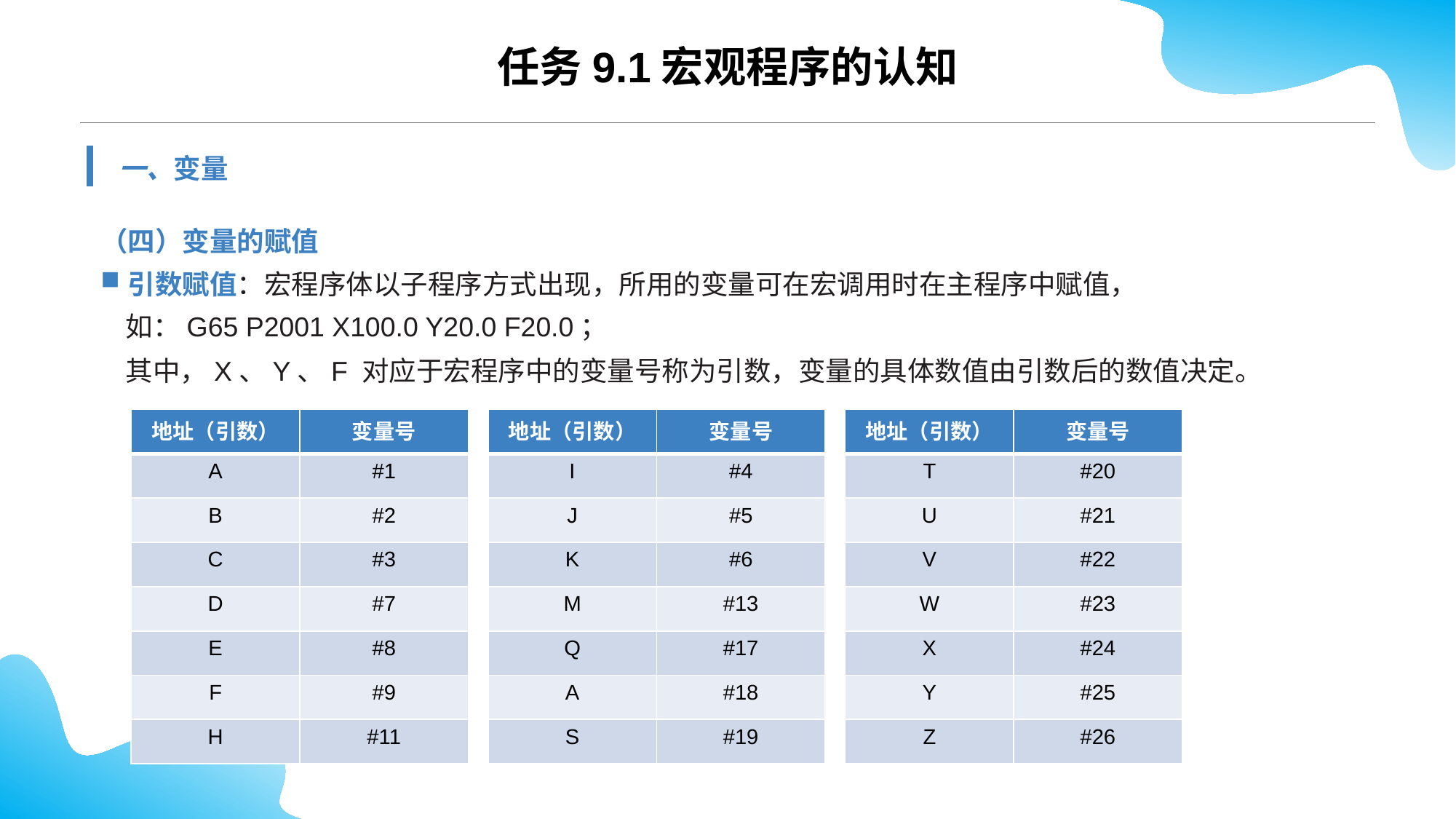

任务9.1宏观程序的认知
一、变量
（四）变量的赋值
引数赋值：宏程序体以子程序方式出现，所用的变量可在宏调用时在主程序中赋值，
   如：G65 P2001 X100.0 Y20.0 F20.0；
   其中，X、Y、F 对应于宏程序中的变量号称为引数，变量的具体数值由引数后的数值决定。
| 地址（引数） | 变量号 |
| --- | --- |
| A | #1 |
| B | #2 |
| C | #3 |
| D | #7 |
| E | #8 |
| F | #9 |
| H | #11 |
| 地址（引数） | 变量号 |
| --- | --- |
| I | #4 |
| J | #5 |
| K | #6 |
| M | #13 |
| Q | #17 |
| A | #18 |
| S | #19 |
| 地址（引数） | 变量号 |
| --- | --- |
| T | #20 |
| U | #21 |
| V | #22 |
| W | #23 |
| X | #24 |
| Y | #25 |
| Z | #26 |